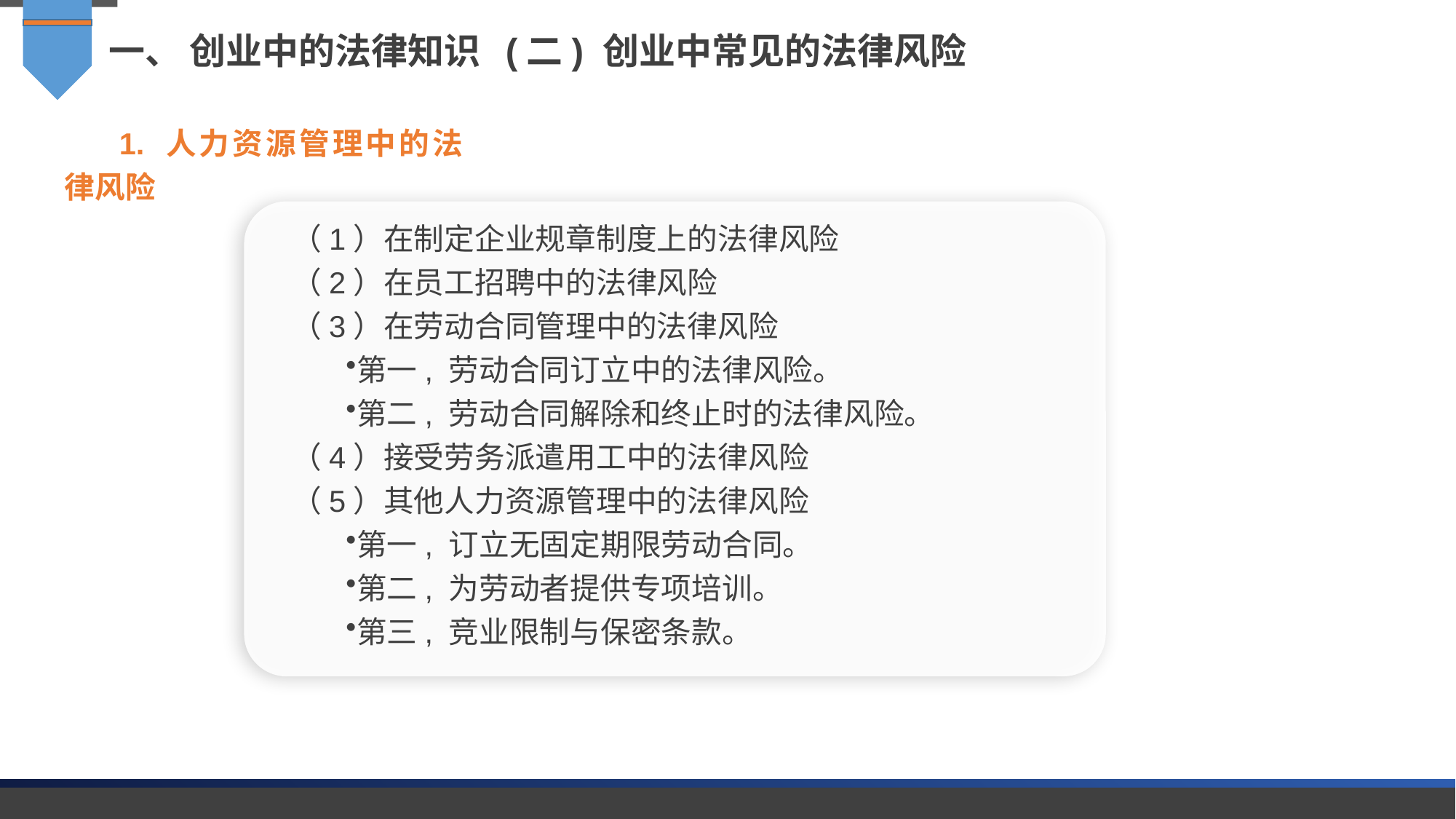

一、 创业中的法律知识  (二) 创业中常见的法律风险
1. 人力资源管理中的法律风险

（1）在制定企业规章制度上的法律风险
（2）在员工招聘中的法律风险
（3）在劳动合同管理中的法律风险
第一, 劳动合同订立中的法律风险。
第二, 劳动合同解除和终止时的法律风险。
（4）接受劳务派遣用工中的法律风险
（5）其他人力资源管理中的法律风险
第一, 订立无固定期限劳动合同。
第二, 为劳动者提供专项培训。
第三, 竞业限制与保密条款。